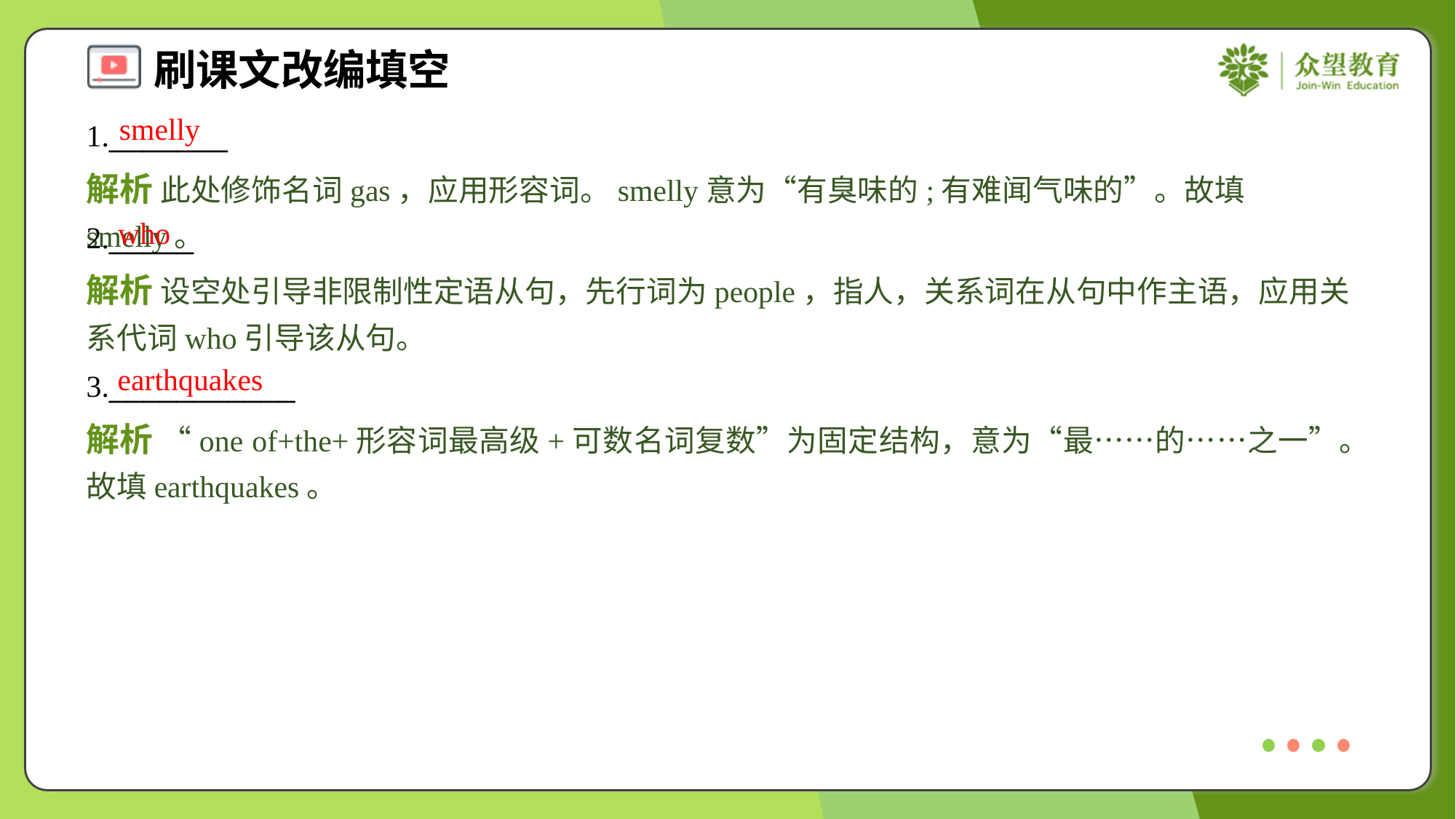

smelly
1._______
解析 此处修饰名词gas，应用形容词。smelly意为“有臭味的;有难闻气味的”。故填smelly。
who
2._____
解析 设空处引导非限制性定语从句，先行词为people，指人，关系词在从句中作主语，应用关系代词who引导该从句。
earthquakes
3.___________
解析 “one of+the+形容词最高级+可数名词复数”为固定结构，意为“最……的……之一”。故填earthquakes。